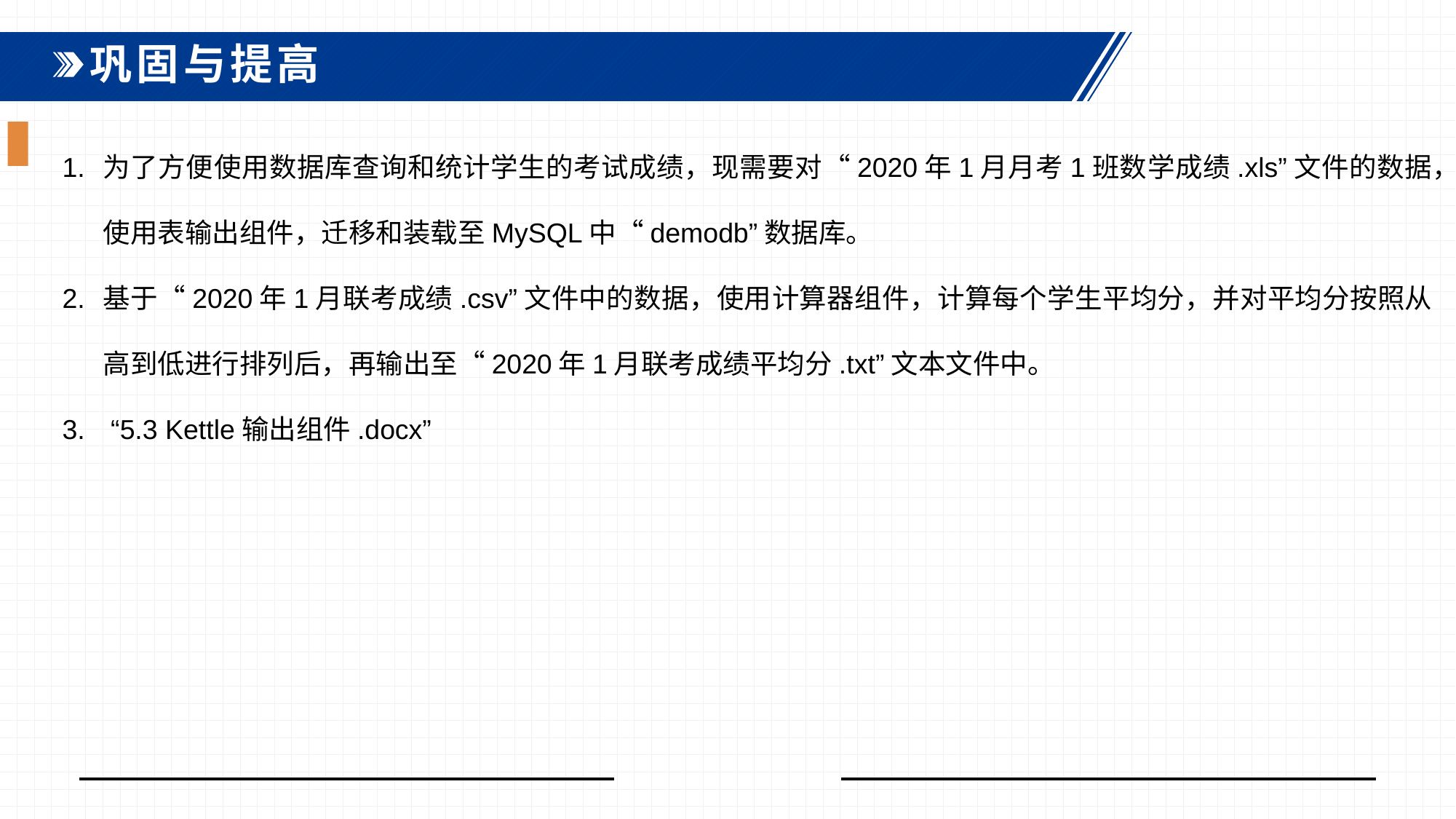

巩固与提高
为了方便使用数据库查询和统计学生的考试成绩，现需要对“2020年1月月考1班数学成绩.xls”文件的数据，使用表输出组件，迁移和装载至MySQL中“demodb”数据库。
基于“2020年1月联考成绩.csv”文件中的数据，使用计算器组件，计算每个学生平均分，并对平均分按照从高到低进行排列后，再输出至“2020年1月联考成绩平均分.txt”文本文件中。
 “5.3 Kettle输出组件.docx”